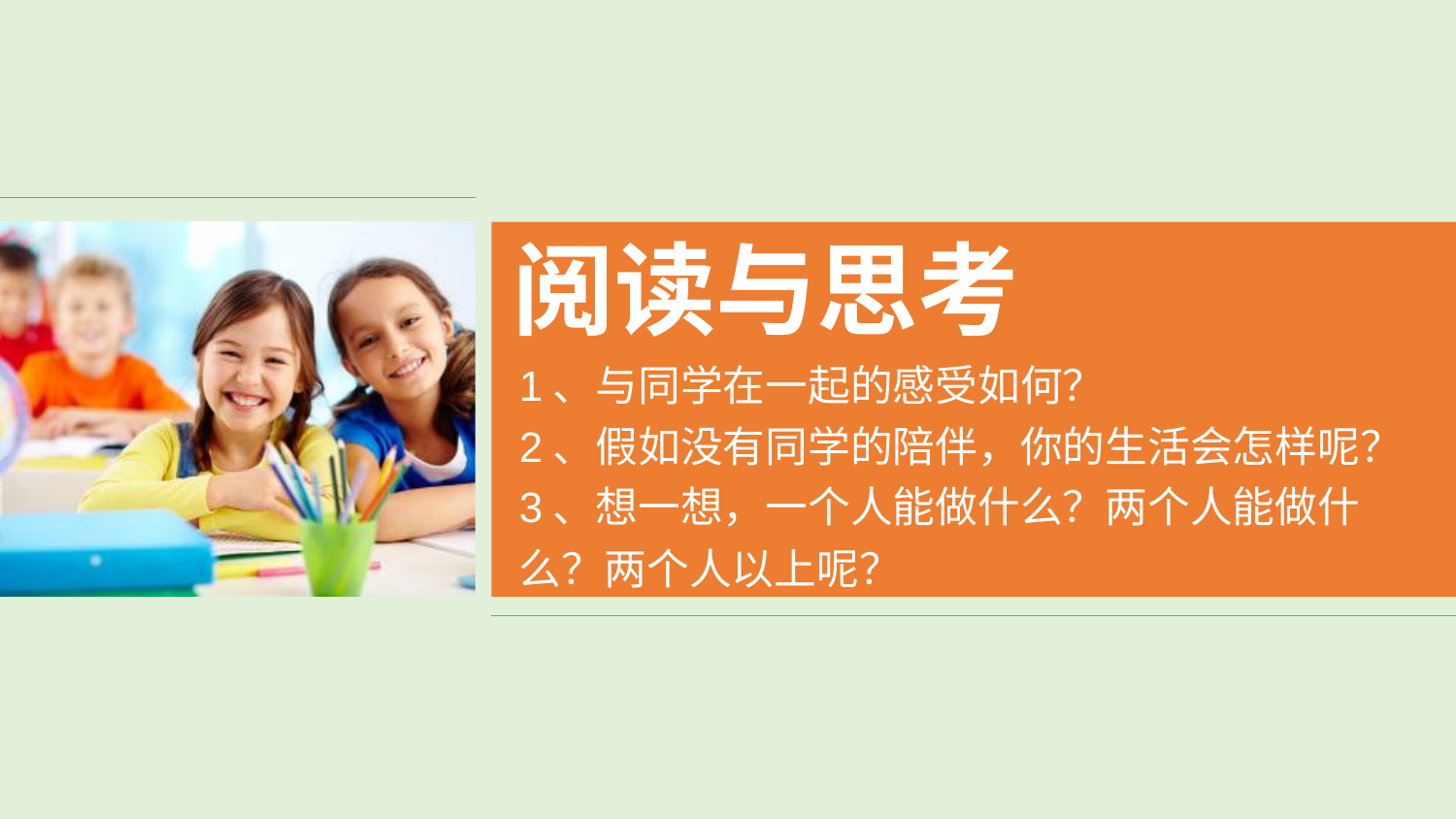

阅读与思考

1、与同学在一起的感受如何？
2、假如没有同学的陪伴，你的生活会怎样呢？
3、想一想，一个人能做什么？两个人能做什么？两个人以上呢？